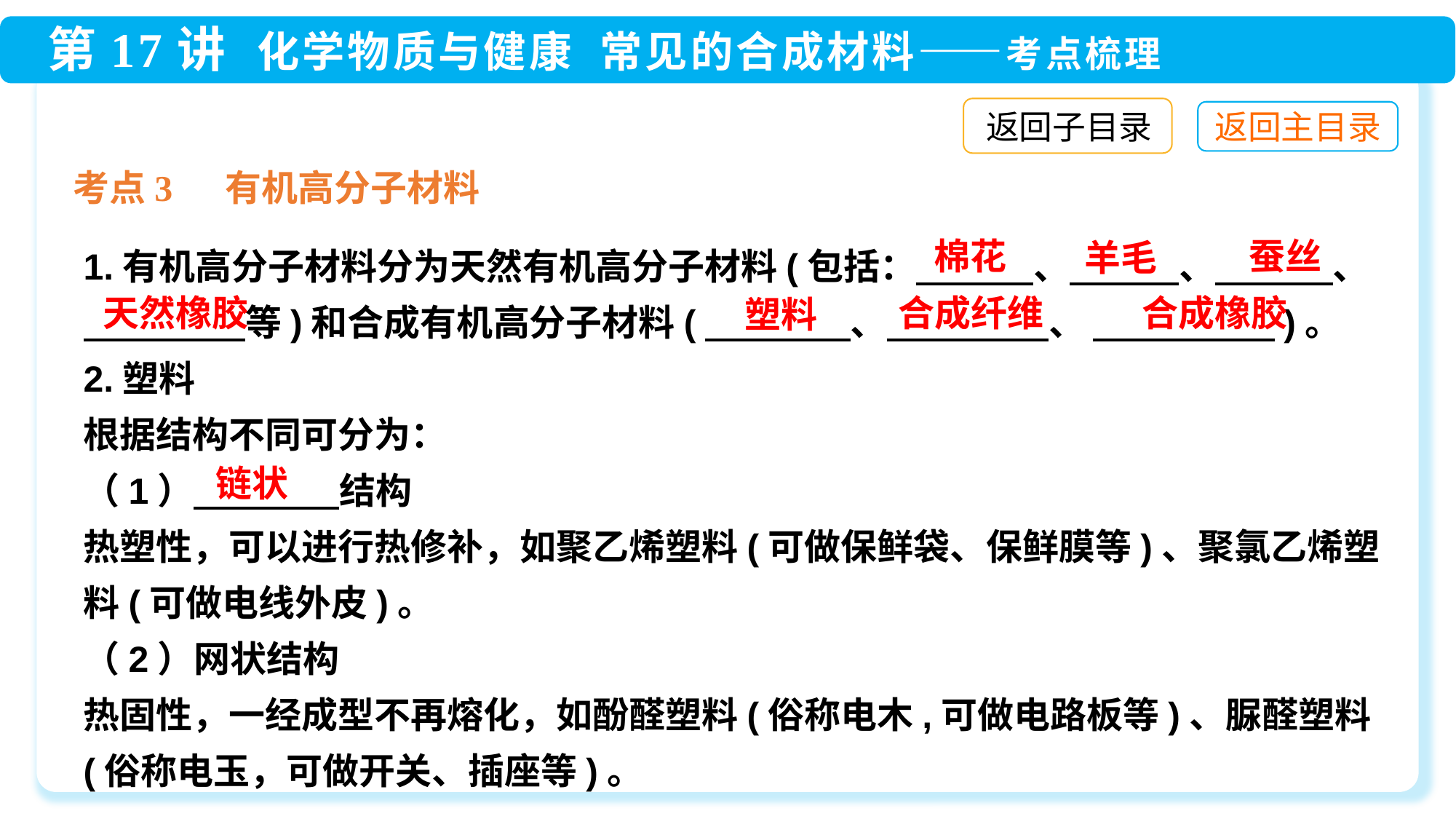

返回子目录
考点3  有机高分子材料
1.有机高分子材料分为天然有机高分子材料(包括：　　　 、　　　、　　　 、
　　 　　 等)和合成有机高分子材料(　　　　、　　　  　、 　　　　　)。
2.塑料
根据结构不同可分为：
（1）　　　　结构
热塑性，可以进行热修补，如聚乙烯塑料(可做保鲜袋、保鲜膜等)、聚氯乙烯塑料(可做电线外皮)。
（2）网状结构
热固性，一经成型不再熔化，如酚醛塑料(俗称电木,可做电路板等)、脲醛塑料(俗称电玉，可做开关、插座等)。
棉花
蚕丝
羊毛
合成纤维
合成橡胶
天然橡胶
塑料
链状